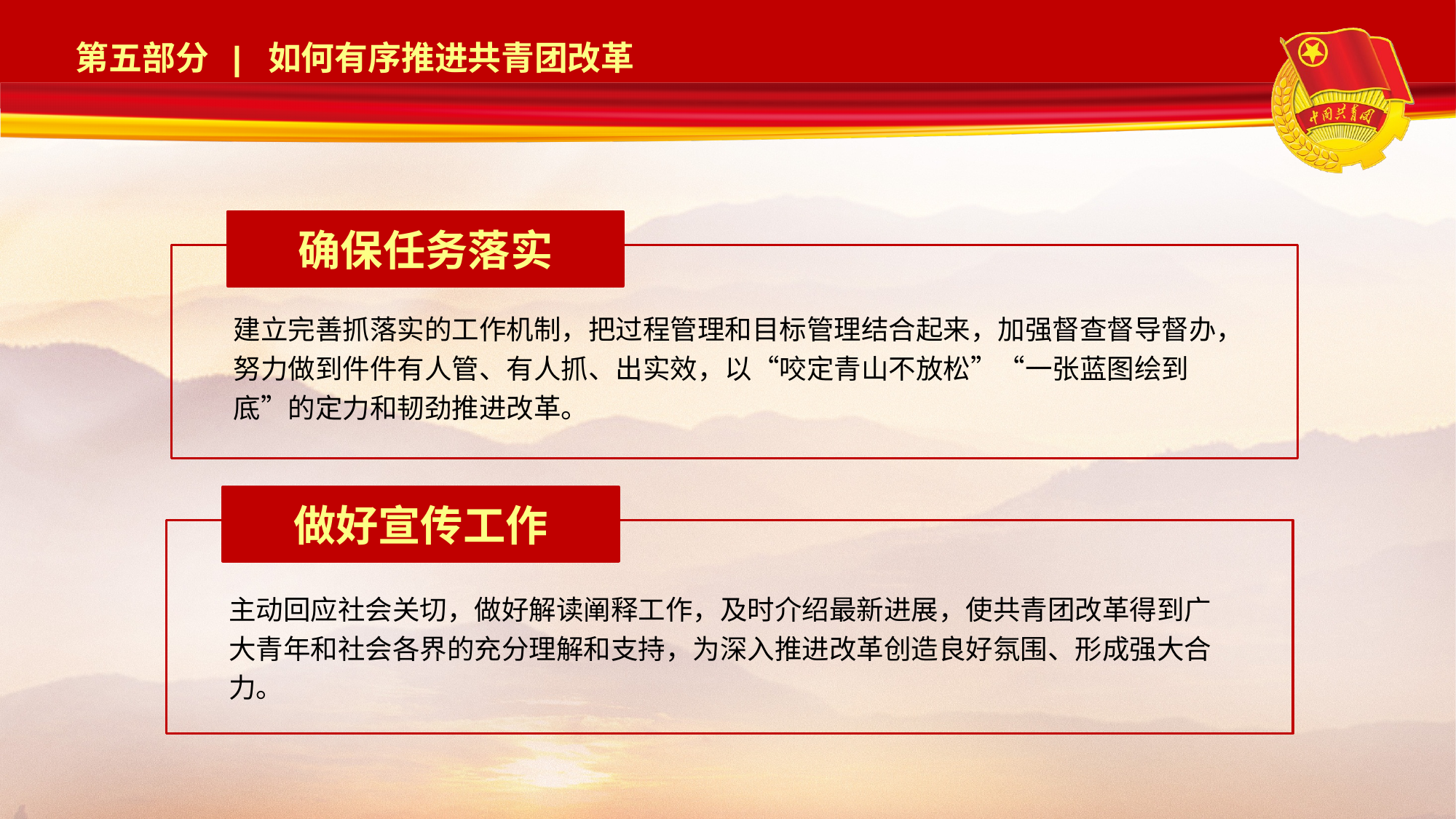

确保任务落实

建立完善抓落实的工作机制，把过程管理和目标管理结合起来，加强督查督导督办，努力做到件件有人管、有人抓、出实效，以“咬定青山不放松”“一张蓝图绘到底”的定力和韧劲推进改革。
做好宣传工作

主动回应社会关切，做好解读阐释工作，及时介绍最新进展，使共青团改革得到广大青年和社会各界的充分理解和支持，为深入推进改革创造良好氛围、形成强大合力。